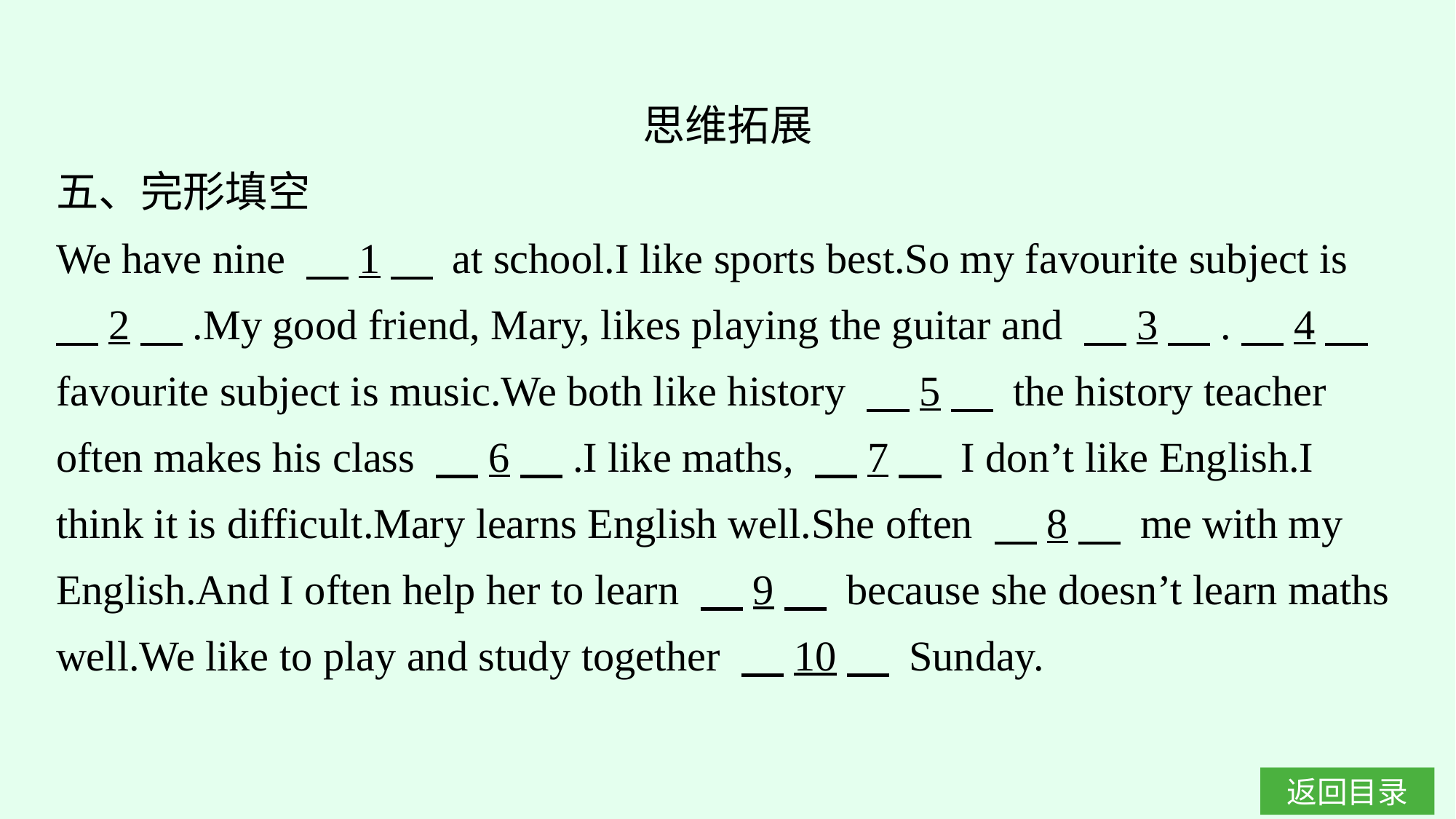

思维拓展
五、完形填空
We have nine 　1　 at school.I like sports best.So my favourite subject is 　2　.My good friend, Mary, likes playing the guitar and 　3　.　4　 favourite subject is music.We both like history 　5　 the history teacher often makes his class 　6　.I like maths, 　7　 I don’t like English.I think it is difficult.Mary learns English well.She often 　8　 me with my English.And I often help her to learn 　9　 because she doesn’t learn maths well.We like to play and study together 　10　 Sunday.